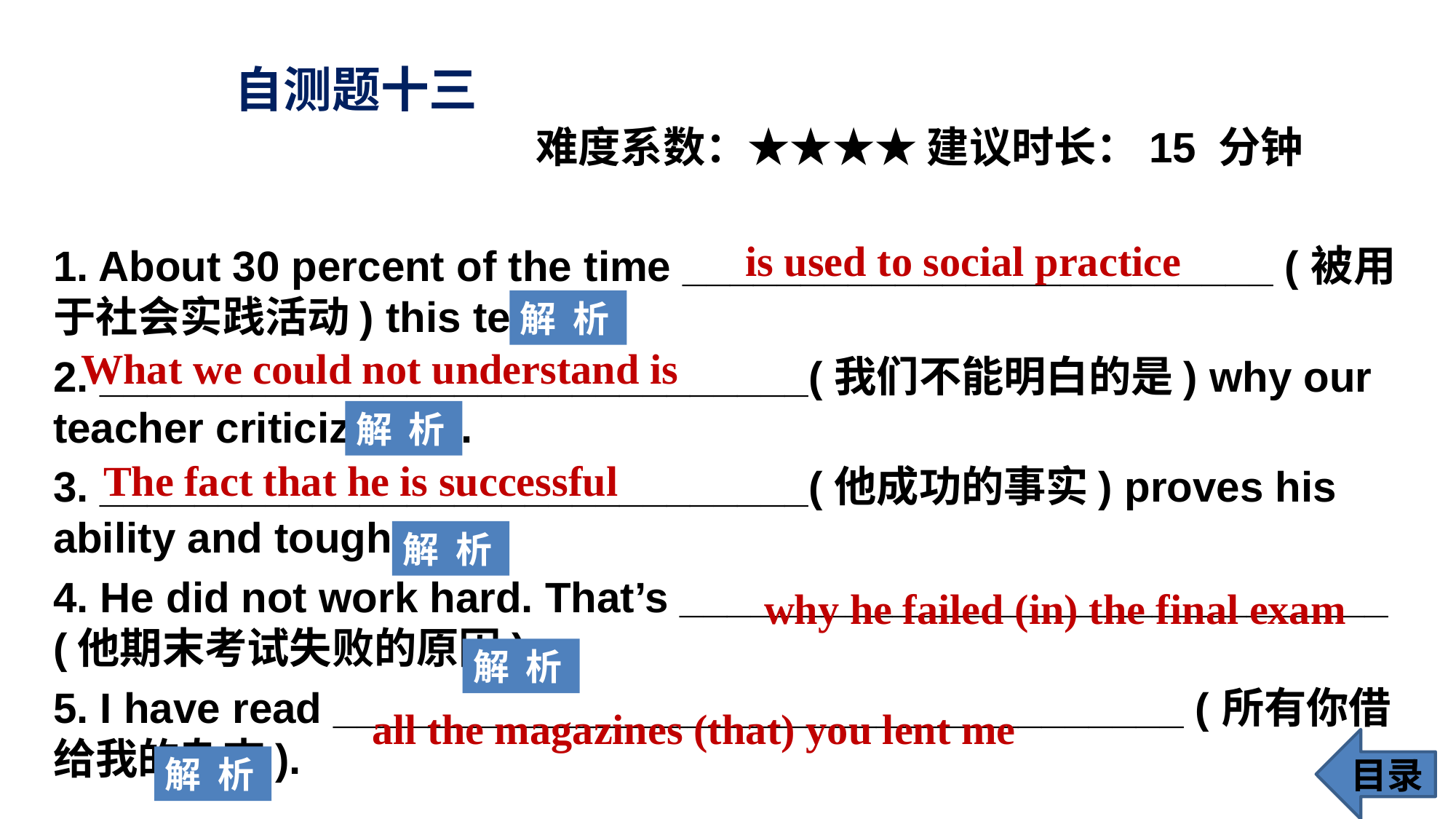

# 自测题十三
                                                 难度系数：★★★★ 建议时长：15 分钟

1. About 30 percent of the time _________________________ (被用于社会实践活动) this term.
2. ______________________________(我们不能明白的是) why our teacher criticized us.
3. ______________________________(他成功的事实) proves his ability and toughness.
4. He did not work hard. That’s ______________________________ (他期末考试失败的原因).
5. I have read ____________________________________ (所有你借给我的杂志).

is used to social practice
解  析
What we could not understand is
解  析
The fact that he is successful
解  析
why he failed (in) the final exam
解  析
all the magazines (that) you lent me
目录
解  析
116